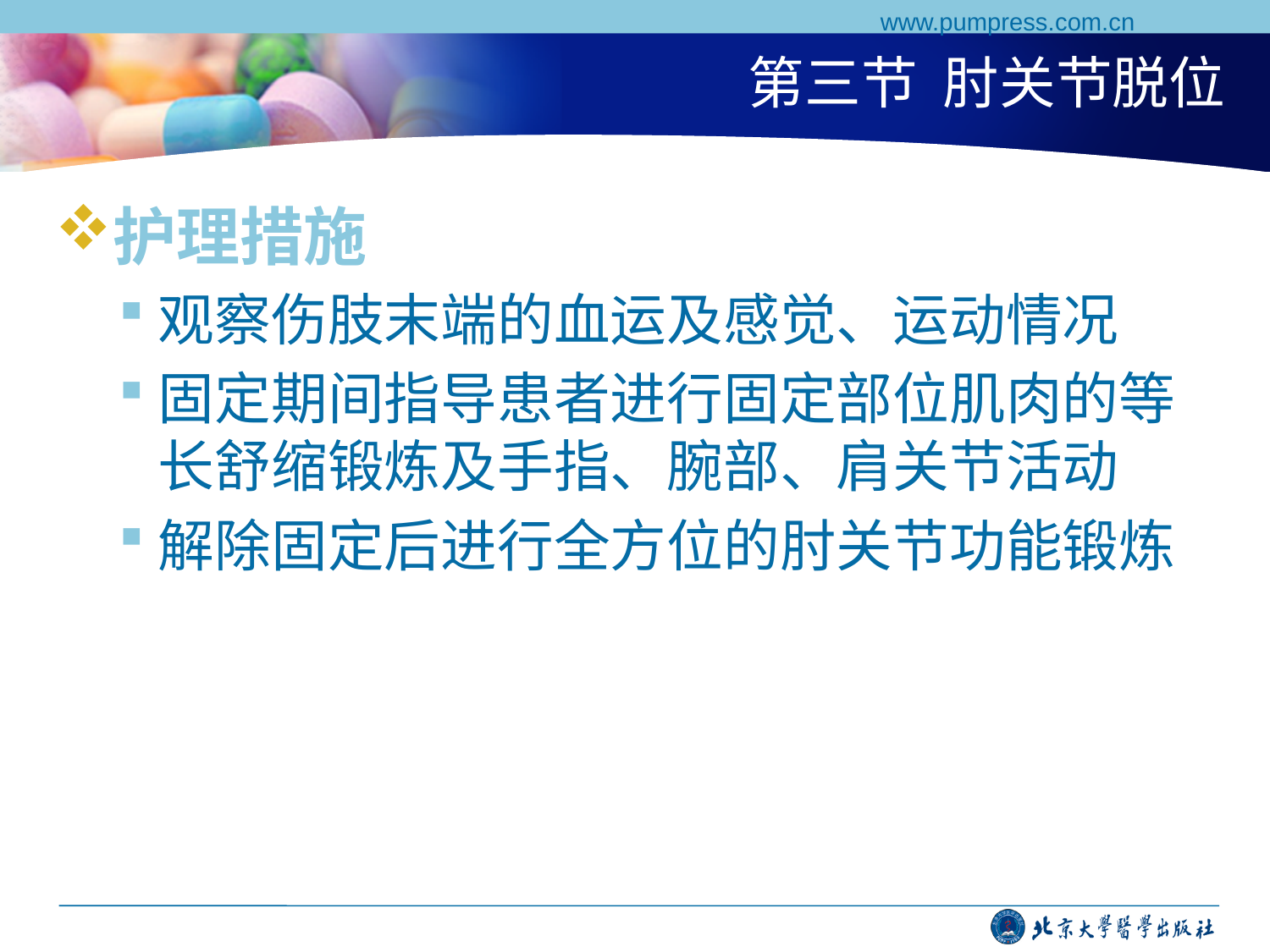

www.pumpress.com.cn
# 第三节  肘关节脱位
护理措施
观察伤肢末端的血运及感觉、运动情况
固定期间指导患者进行固定部位肌肉的等长舒缩锻炼及手指、腕部、肩关节活动
解除固定后进行全方位的肘关节功能锻炼